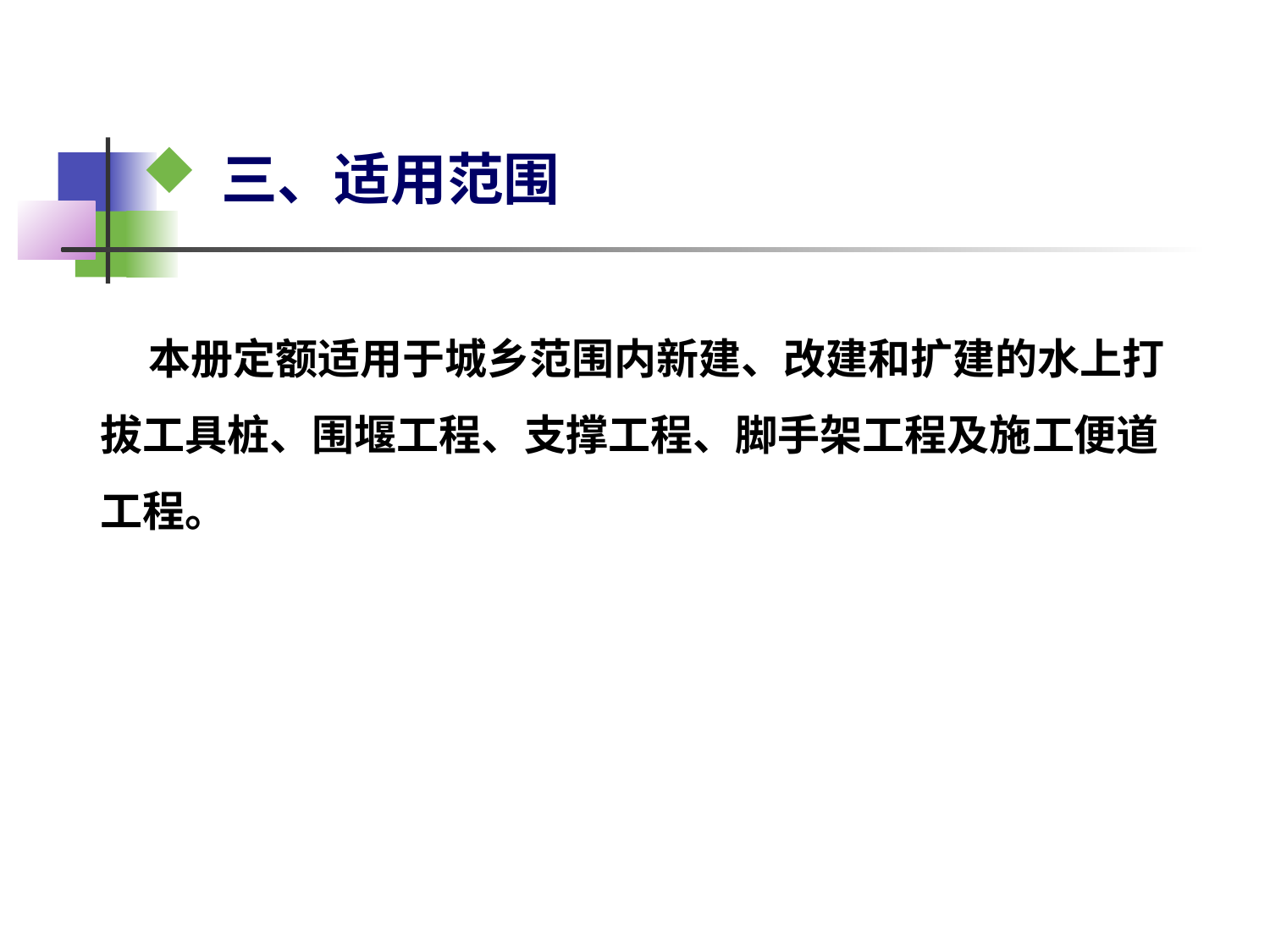

# 三、适用范围
    本册定额适用于城乡范围内新建、改建和扩建的水上打拔工具桩、围堰工程、支撑工程、脚手架工程及施工便道工程。